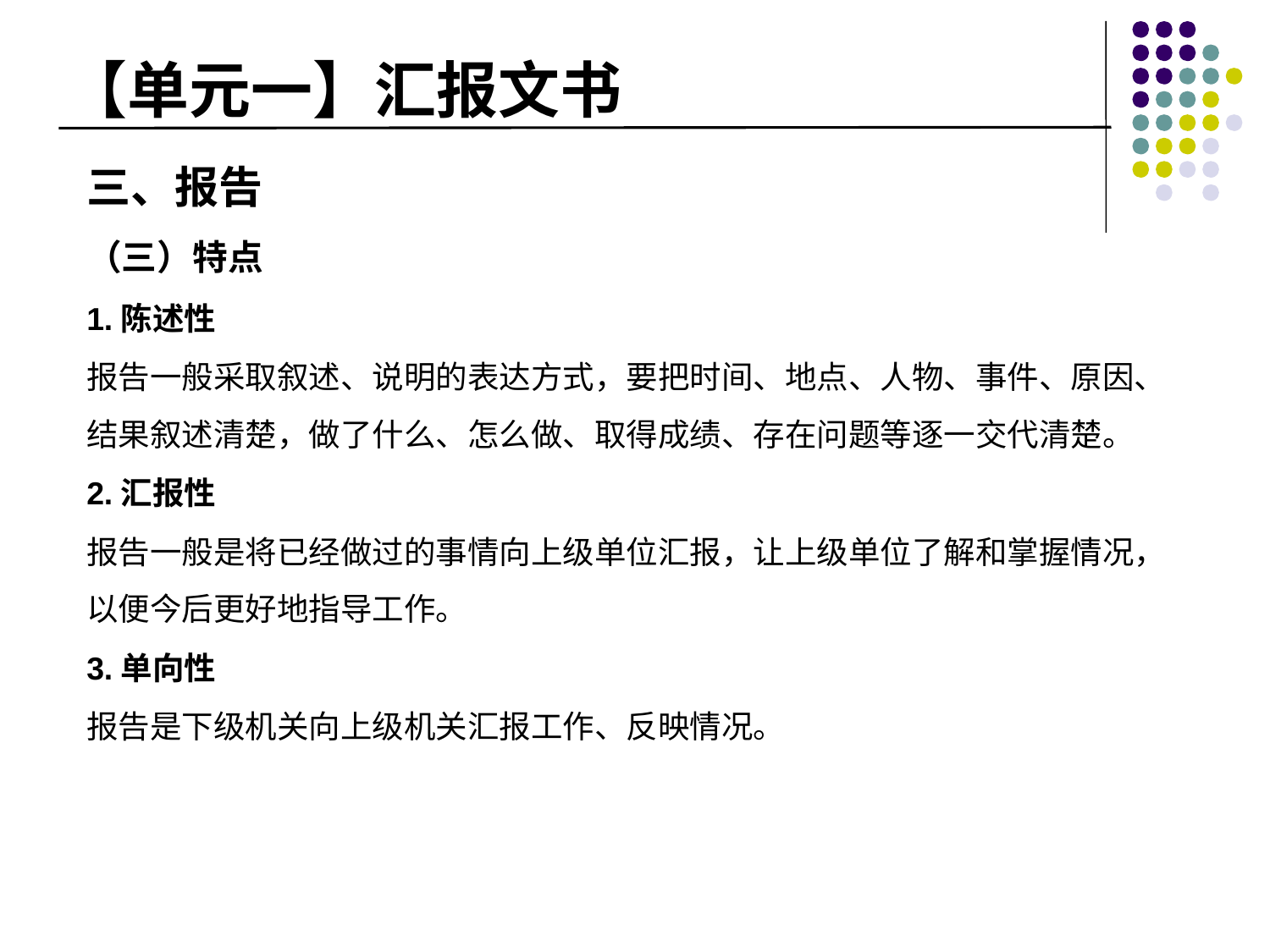

# 【单元一】汇报文书
三、报告
（三）特点
1.陈述性
报告一般采取叙述、说明的表达方式，要把时间、地点、人物、事件、原因、结果叙述清楚，做了什么、怎么做、取得成绩、存在问题等逐一交代清楚。
2.汇报性
报告一般是将已经做过的事情向上级单位汇报，让上级单位了解和掌握情况，以便今后更好地指导工作。
3.单向性
报告是下级机关向上级机关汇报工作、反映情况。